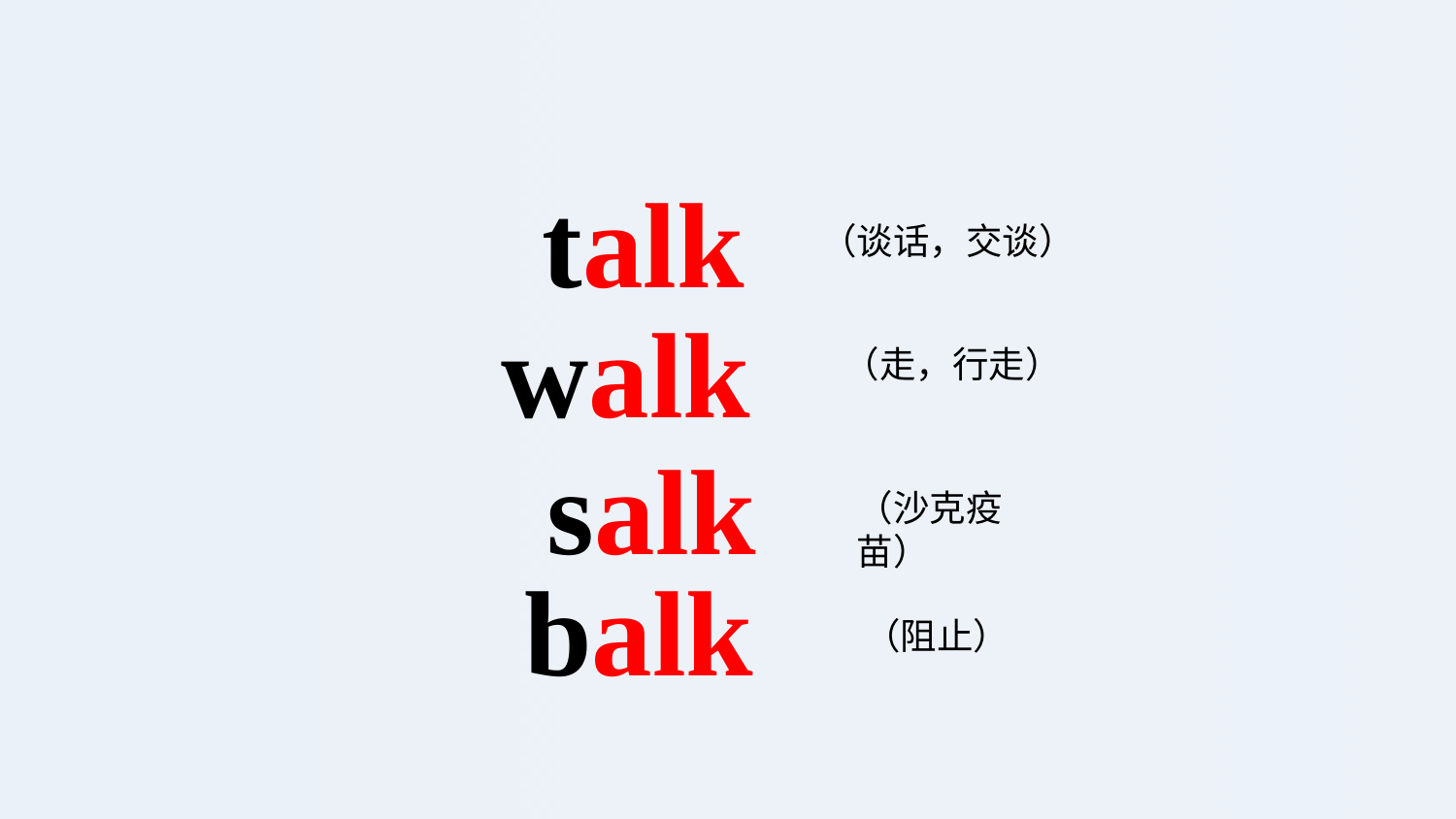

talk
（谈话，交谈）
walk
（走，行走）
salk
（沙克疫苗）
balk
（阻止）